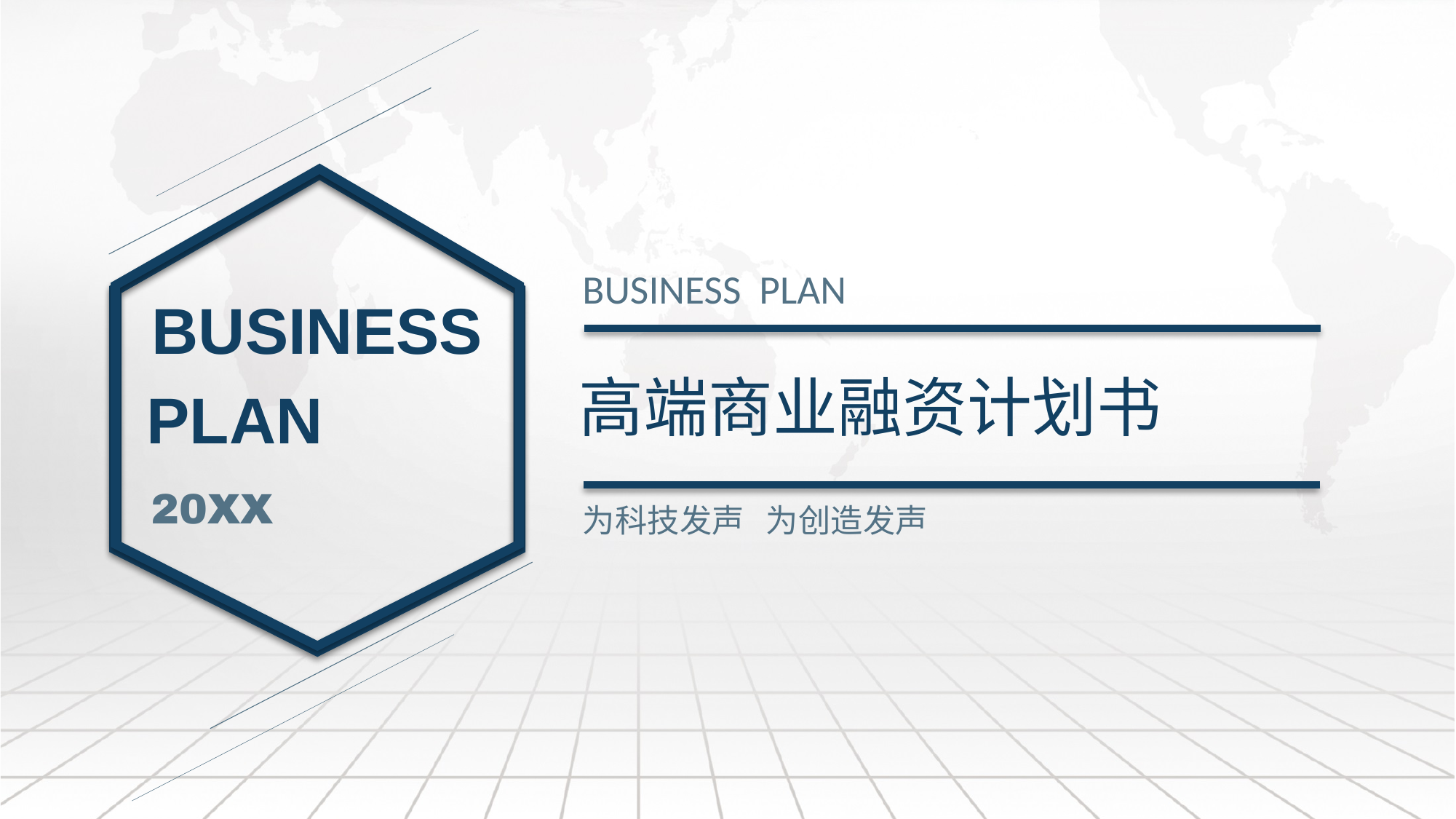

BUSINESS  PLAN
BUSINESS
PLAN
高端商业融资计划书
20XX
为科技发声   为创造发声